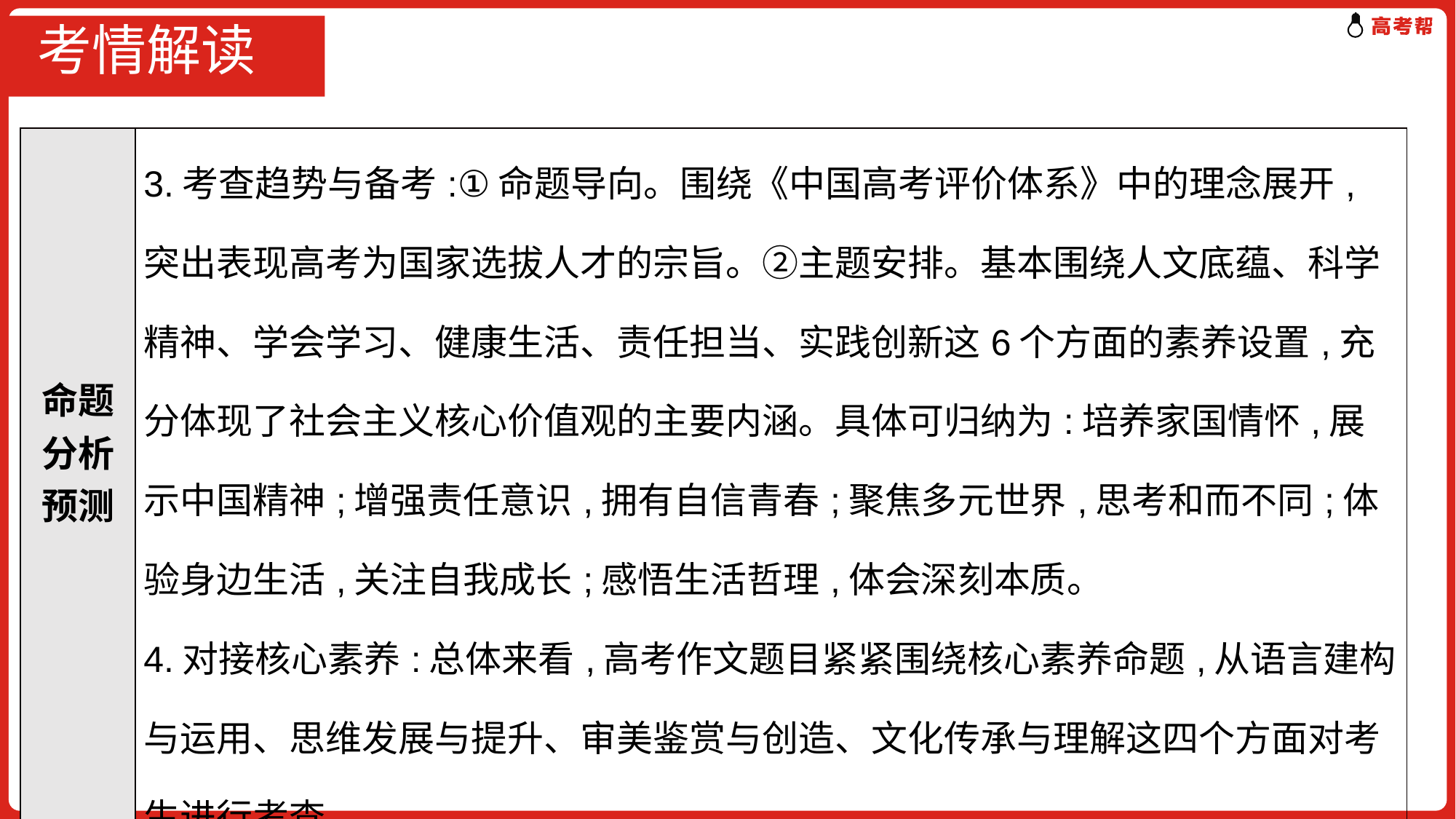

# 考情解读
| 命题分析预测 | 3.考查趋势与备考:①命题导向。围绕《中国高考评价体系》中的理念展开,突出表现高考为国家选拔人才的宗旨。②主题安排。基本围绕人文底蕴、科学精神、学会学习、健康生活、责任担当、实践创新这6个方面的素养设置,充分体现了社会主义核心价值观的主要内涵。具体可归纳为:培养家国情怀,展示中国精神;增强责任意识,拥有自信青春;聚焦多元世界,思考和而不同;体验身边生活,关注自我成长;感悟生活哲理,体会深刻本质。 4.对接核心素养:总体来看,高考作文题目紧紧围绕核心素养命题,从语言建构与运用、思维发展与提升、审美鉴赏与创造、文化传承与理解这四个方面对考生进行考查。 |
| --- | --- |